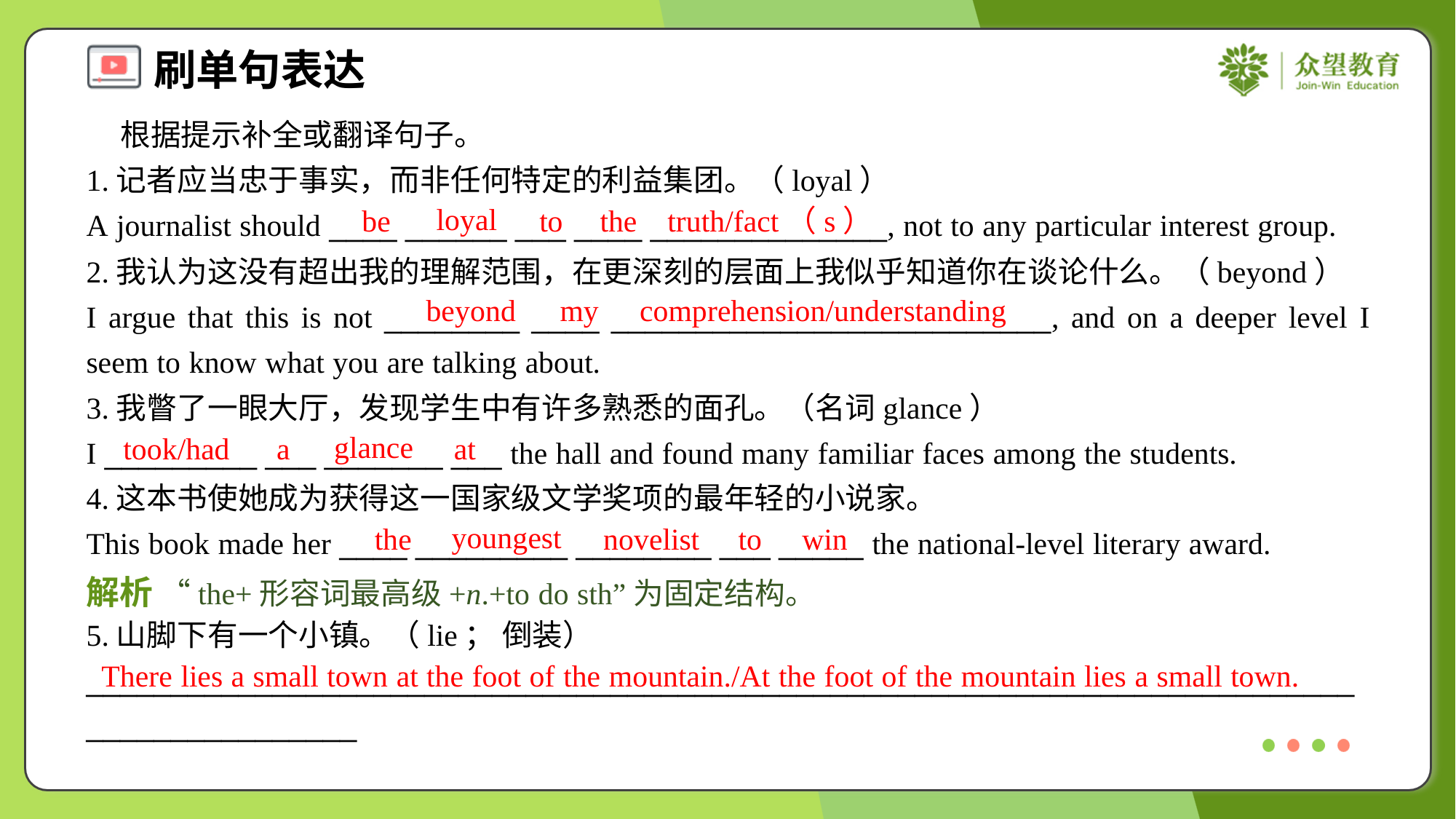

根据提示补全或翻译句子。
1.记者应当忠于事实，而非任何特定的利益集团。（loyal）
A journalist should ____ ______ ___ ____ ______________, not to any particular interest group.
loyal
be
to
the
truth/fact（s）
2.我认为这没有超出我的理解范围，在更深刻的层面上我似乎知道你在谈论什么。（beyond）
I argue that this is not ________ ____ __________________________, and on a deeper level I seem to know what you are talking about.
beyond
my
comprehension/understanding
3.我瞥了一眼大厅，发现学生中有许多熟悉的面孔。（名词glance）
I _________ ___ _______ ___ the hall and found many familiar faces among the students.
4.这本书使她成为获得这一国家级文学奖项的最年轻的小说家。
This book made her ____ _________ ________ ___ _____ the national-level literary award.
glance
took/had
a
at
youngest
the
novelist
to
win
解析 “the+形容词最高级+n.+to do sth”为固定结构。
5.山脚下有一个小镇。（lie； 倒装）
___________________________________________________________________________________________
There lies a small town at the foot of the mountain./At the foot of the mountain lies a small town.